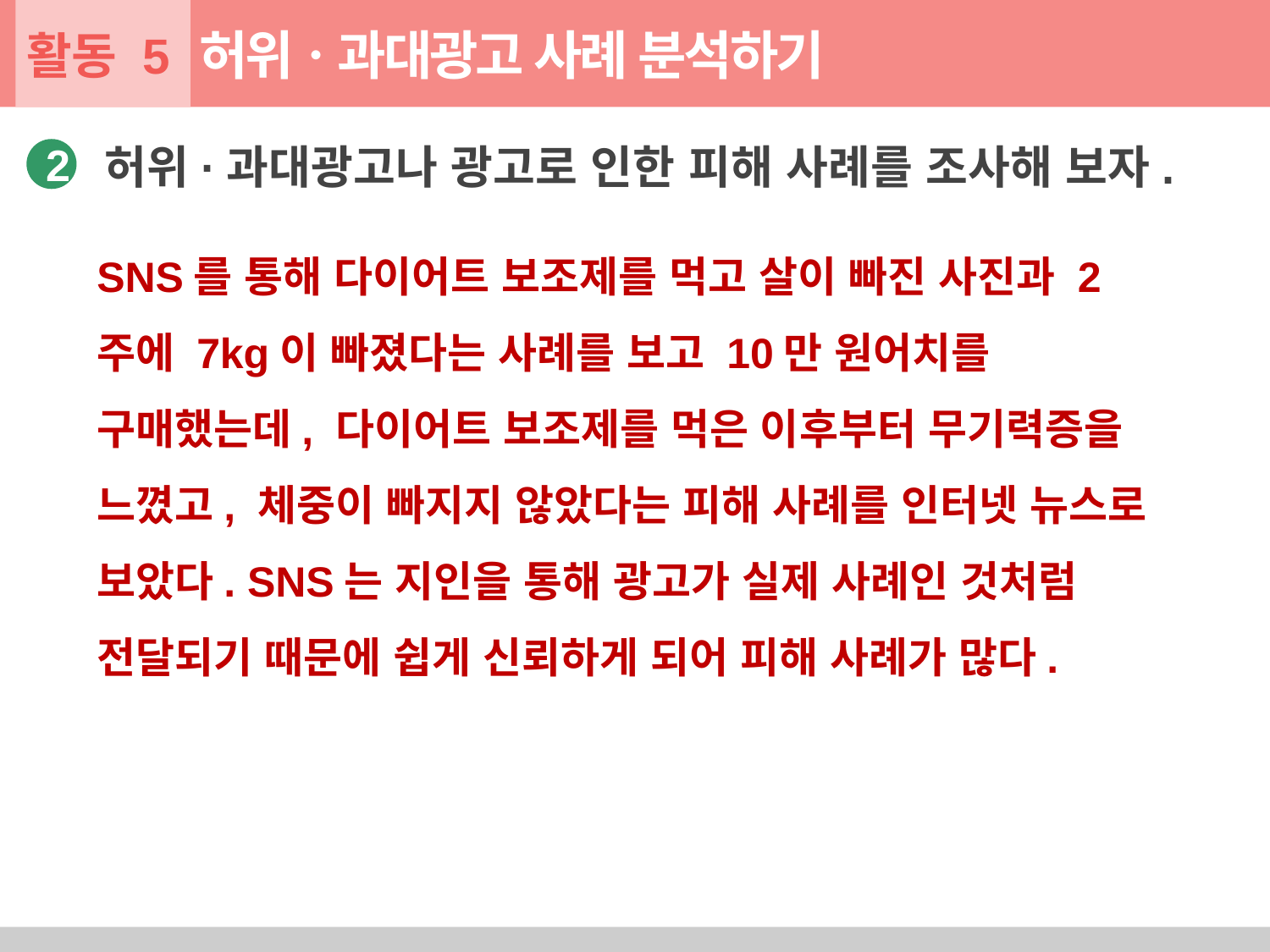

활동 5
허위ㆍ과대광고 사례 분석하기
허위·과대광고나 광고로 인한 피해 사례를 조사해 보자.
2
SNS를 통해 다이어트 보조제를 먹고 살이 빠진 사진과 2주에 7kg이 빠졌다는 사례를 보고 10만 원어치를 구매했는데, 다이어트 보조제를 먹은 이후부터 무기력증을 느꼈고, 체중이 빠지지 않았다는 피해 사례를 인터넷 뉴스로 보았다. SNS는 지인을 통해 광고가 실제 사례인 것처럼 전달되기 때문에 쉽게 신뢰하게 되어 피해 사례가 많다.